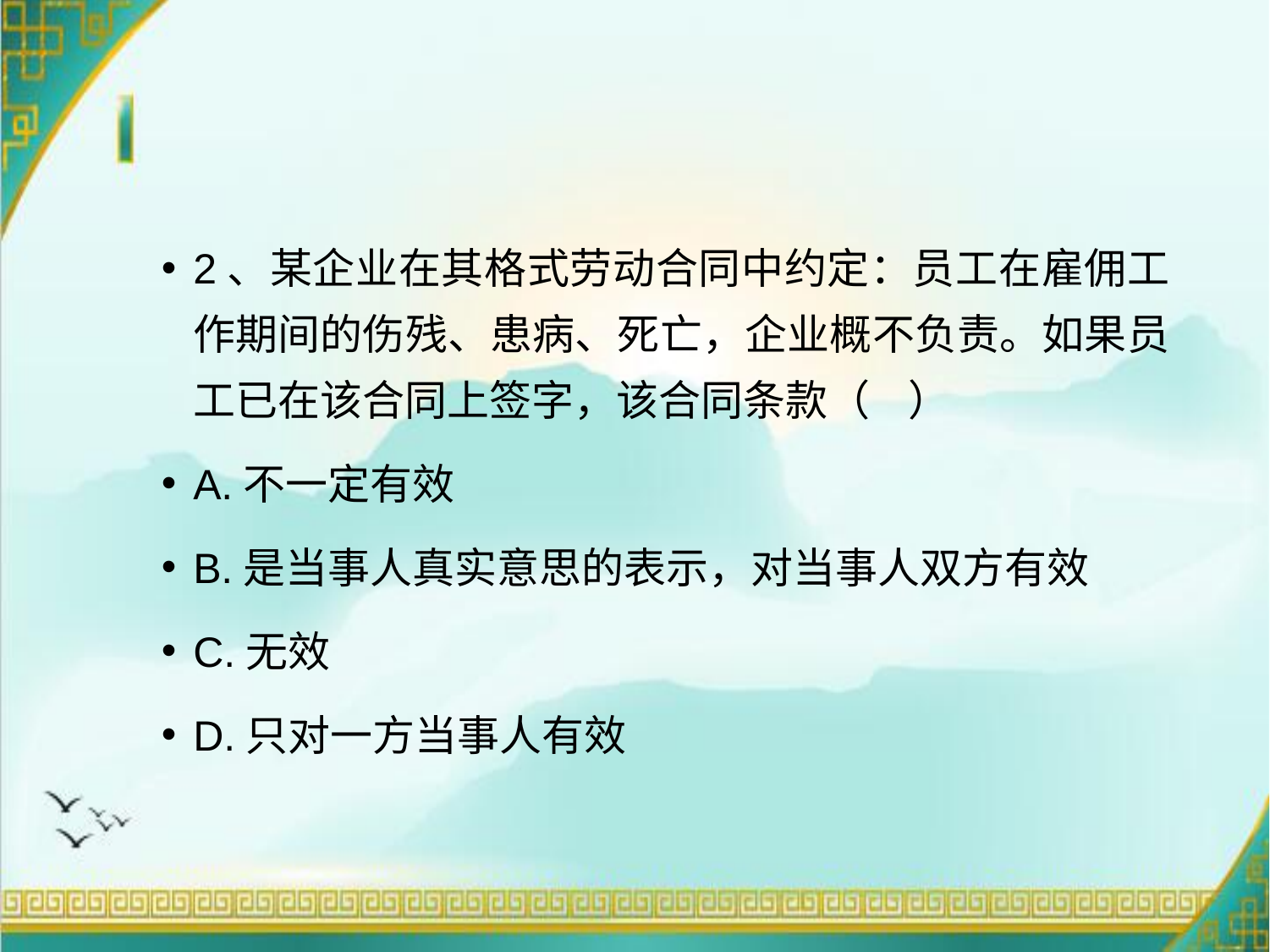

2、某企业在其格式劳动合同中约定：员工在雇佣工作期间的伤残、患病、死亡，企业概不负责。如果员工已在该合同上签字，该合同条款（    ）
A.不一定有效
B.是当事人真实意思的表示，对当事人双方有效
C.无效
D.只对一方当事人有效